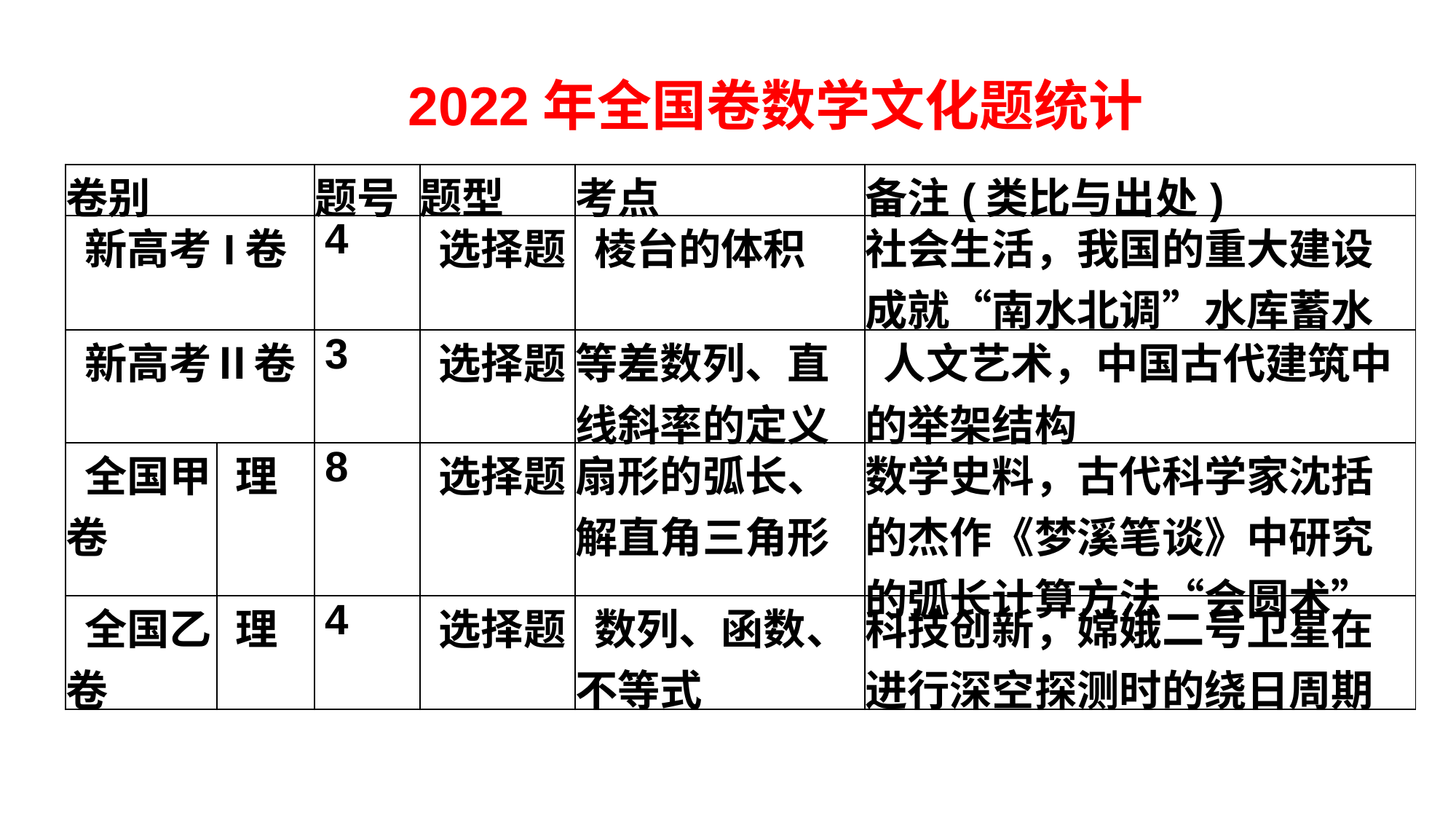

2022年全国卷数学文化题统计
| 卷别 |  | 题号 | 题型 | 考点 | 备注(类比与出处) |
| --- | --- | --- | --- | --- | --- |
| 新高考I卷 |  | 4 | 选择题 | 棱台的体积 | 社会生活，我国的重大建设成就“南水北调”水库蓄水 |
| 新高考Ⅱ卷 |  | 3 | 选择题 | 等差数列、直线斜率的定义 | 人文艺术，中国古代建筑中的举架结构 |
| 全国甲卷 | 理 | 8 | 选择题 | 扇形的弧长、解直角三角形 | 数学史料，古代科学家沈括的杰作《梦溪笔谈》中研究的弧长计算方法“会圆术” |
| 全国乙卷 | 理 | 4 | 选择题 | 数列、函数、不等式 | 科技创新，嫦娥二号卫星在进行深空探测时的绕日周期 |